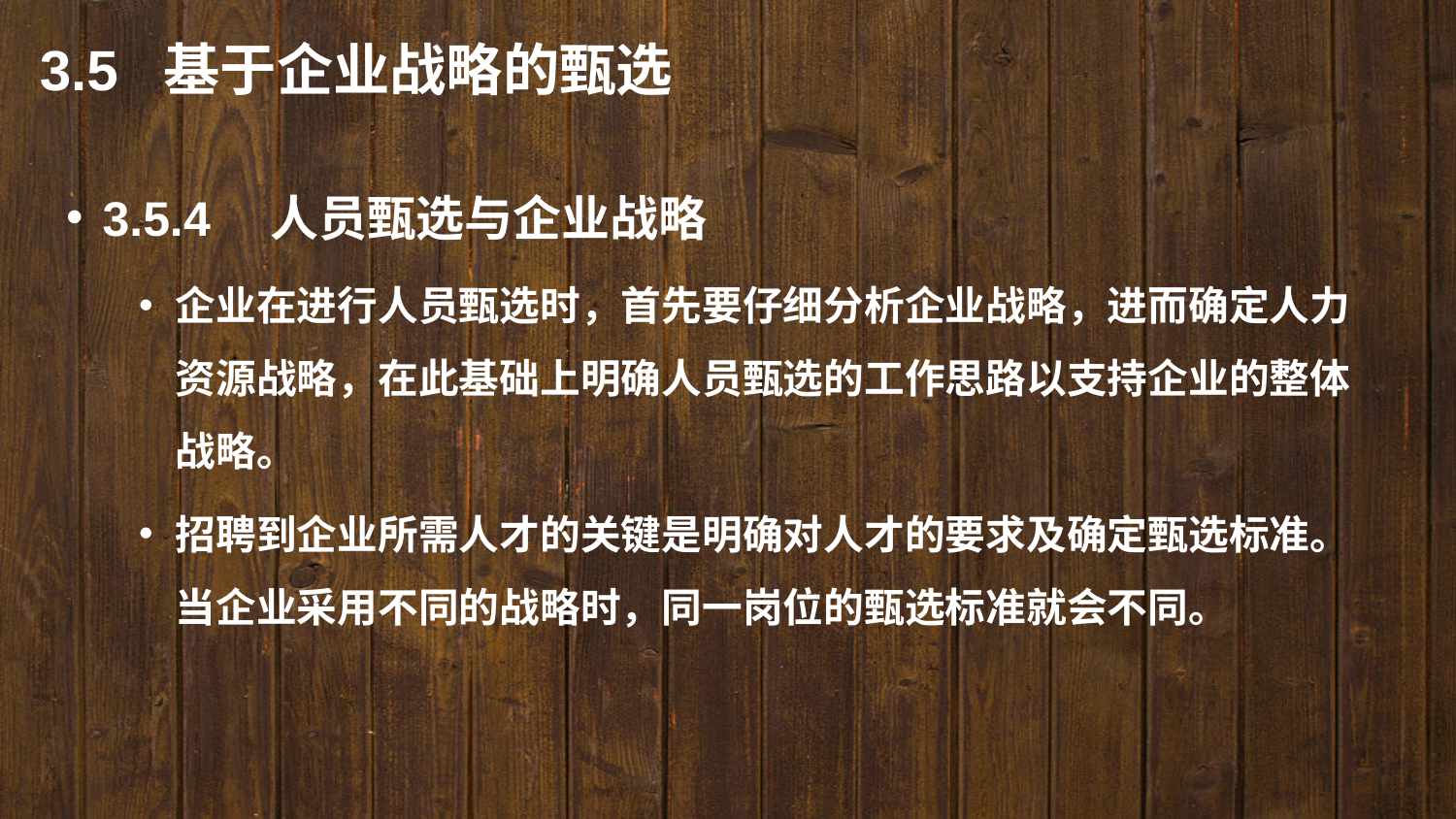

3.5  基于企业战略的甄选
3.5.4　人员甄选与企业战略
企业在进行人员甄选时，首先要仔细分析企业战略，进而确定人力资源战略，在此基础上明确人员甄选的工作思路以支持企业的整体战略。
招聘到企业所需人才的关键是明确对人才的要求及确定甄选标准。当企业采用不同的战略时，同一岗位的甄选标准就会不同。